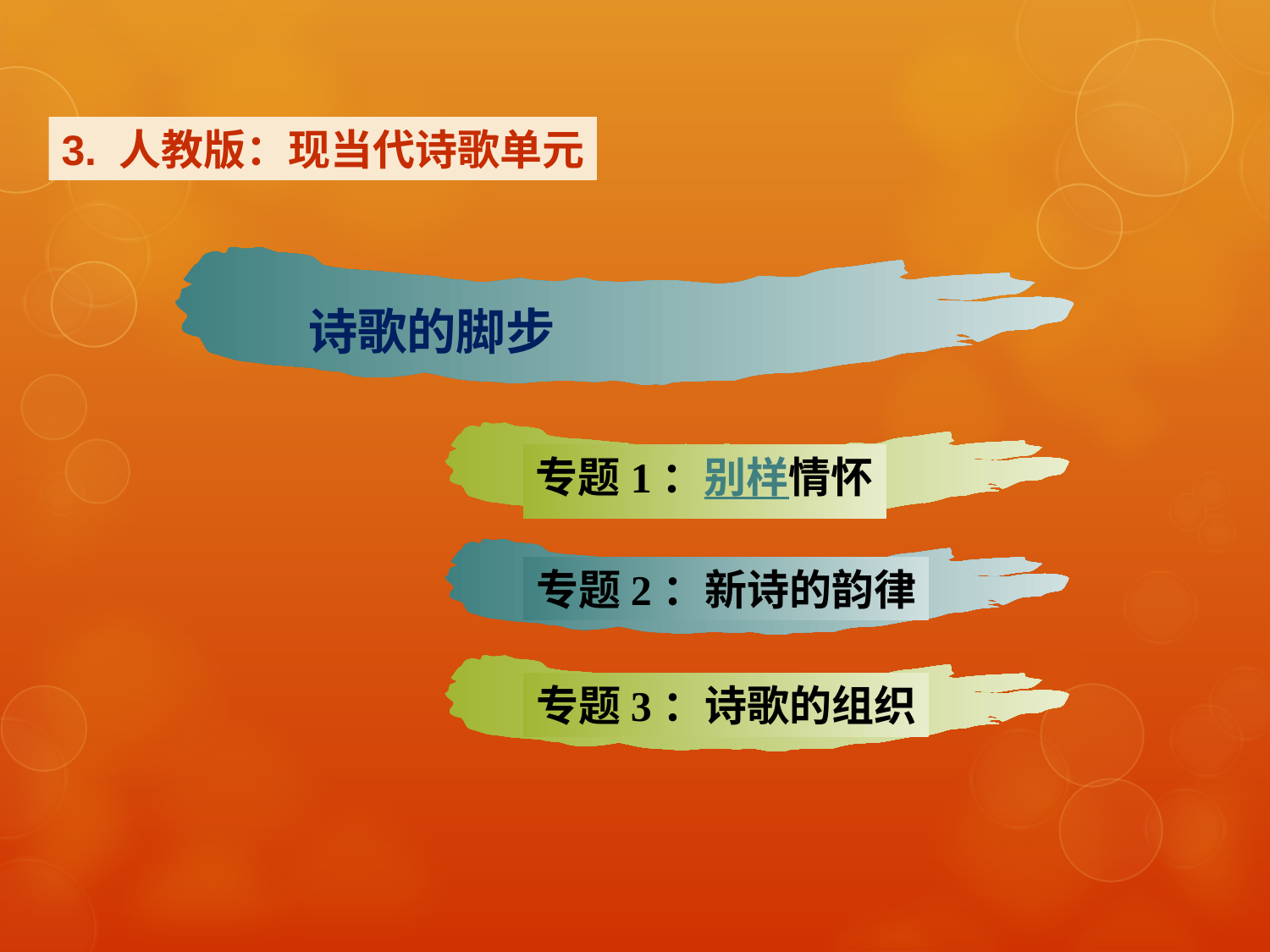

3. 人教版：现当代诗歌单元

专题1：别样情怀

专题2：新诗的韵律

专题3：诗歌的组织
诗歌的脚步